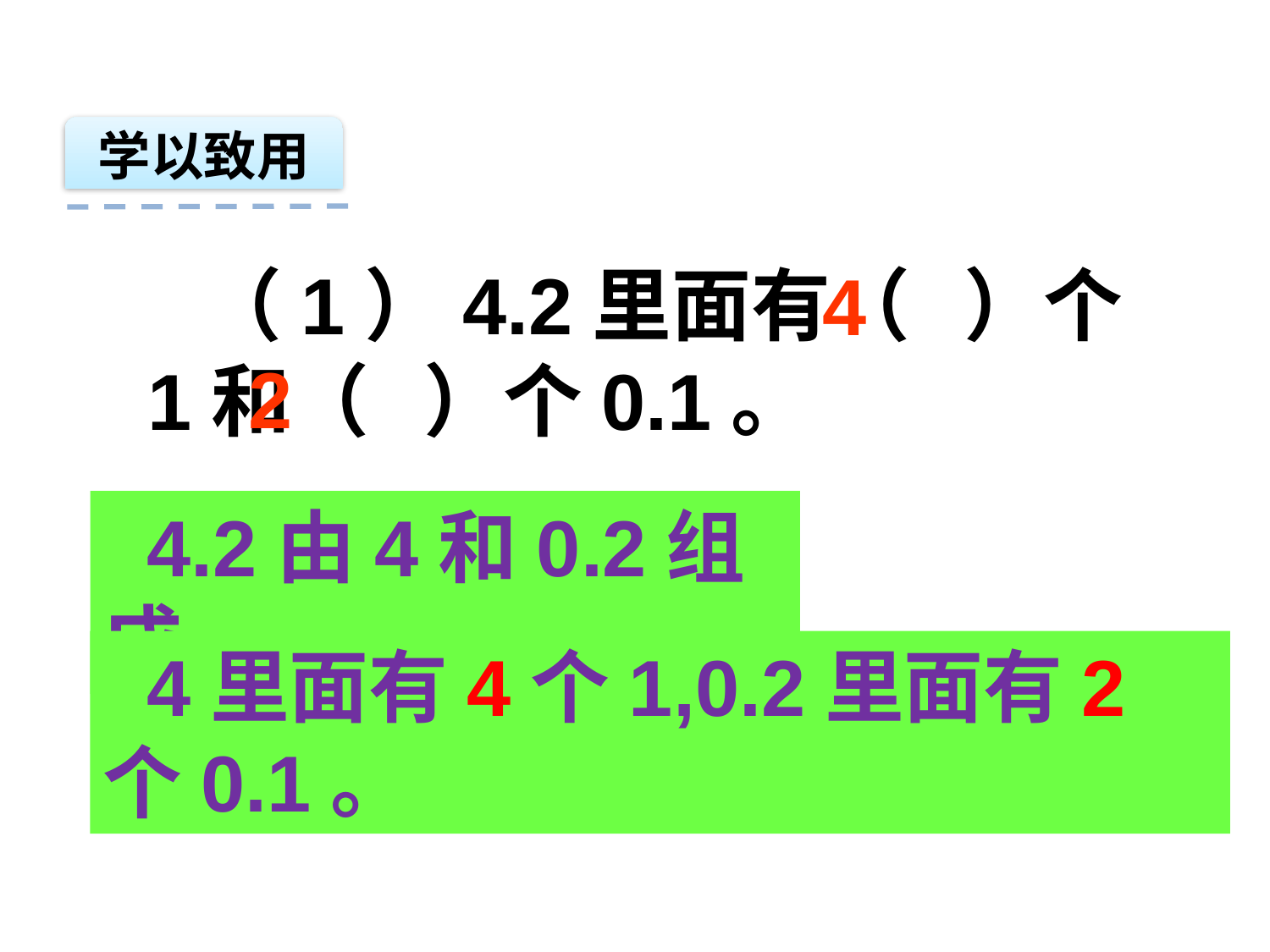

学以致用
  （1）4.2里面有（   ）个1和（   ）个0.1。
4
2
  4.2由4和0.2组成。
  4里面有4个1,0.2里面有2个0.1。